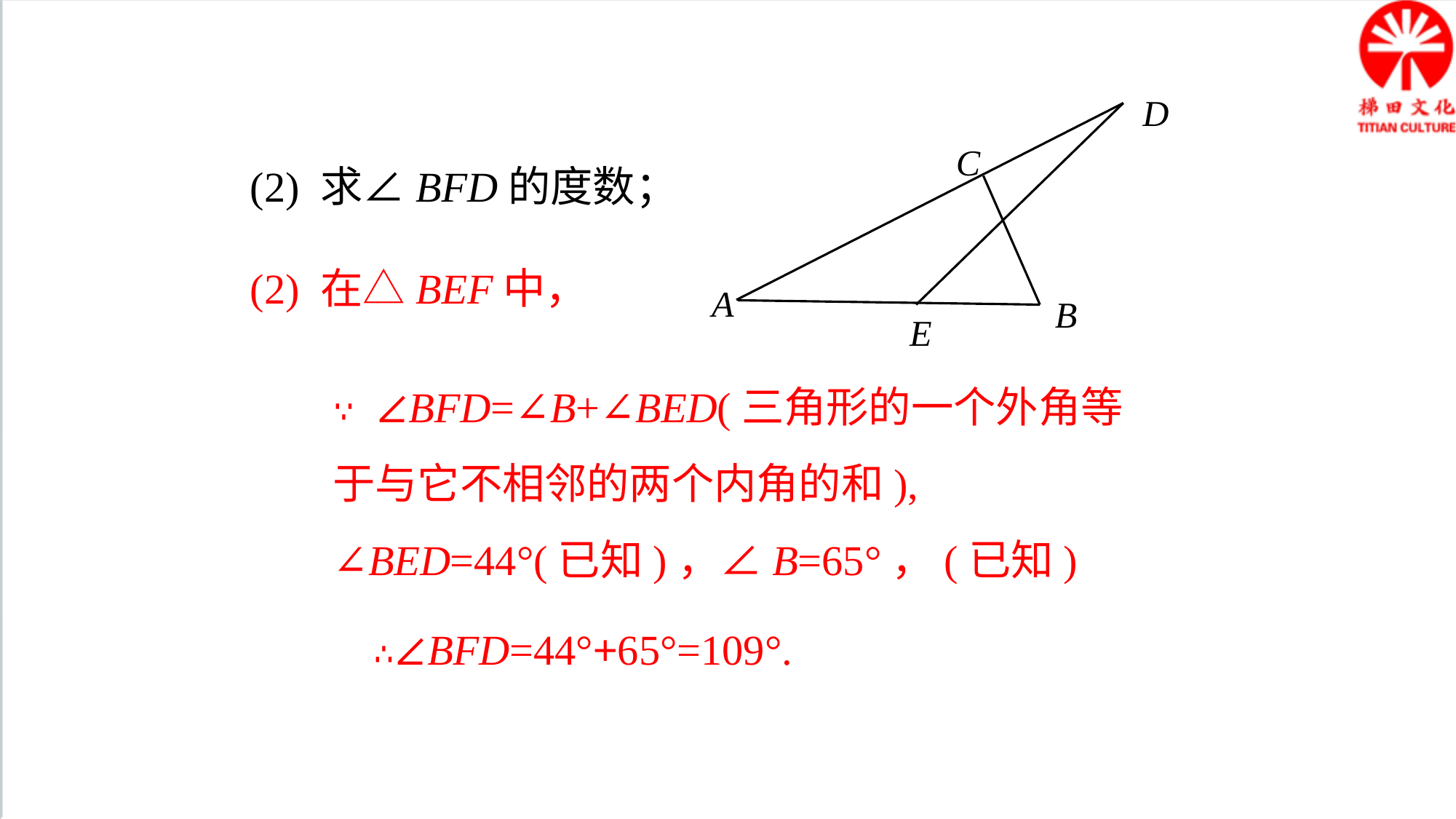

D
C
A
B
E
(2) 求∠BFD的度数；
(2) 在△BEF中，
∵  ∠BFD=∠B+∠BED(三角形的一个外角等于与它不相邻的两个内角的和),
∠BED=44°(已知)，∠B=65°，(已知)
∴∠BFD=44°+65°=109°.